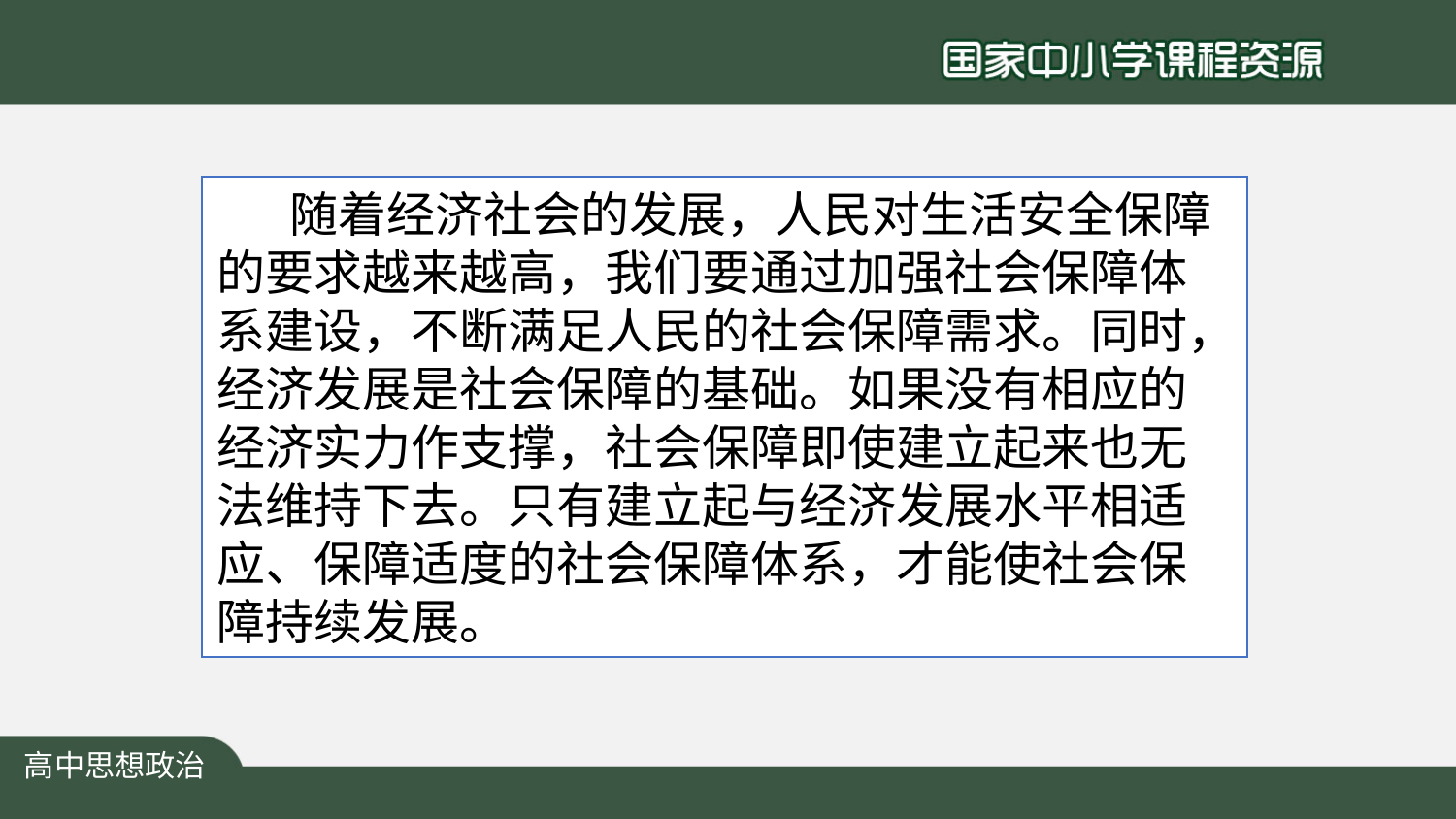

随着经济社会的发展，人民对生活安全保障的要求越来越高，我们要通过加强社会保障体系建设，不断满足人民的社会保障需求。同时，经济发展是社会保障的基础。如果没有相应的经济实力作支撑，社会保障即使建立起来也无法维持下去。只有建立起与经济发展水平相适应、保障适度的社会保障体系，才能使社会保障持续发展。